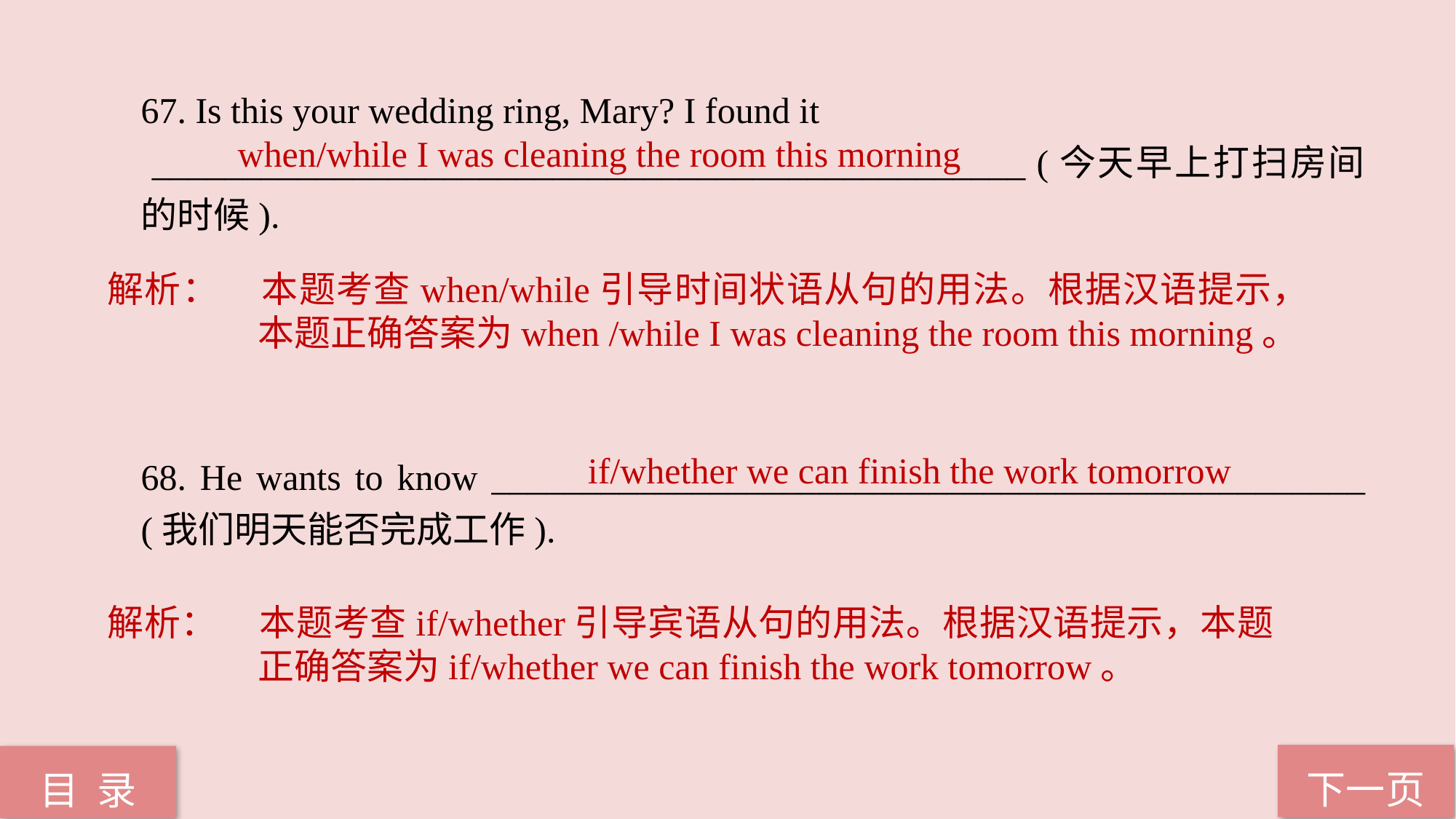

67. Is this your wedding ring, Mary? I found it
 ________________________________________________ (今天早上打扫房间的时候).

68. He wants to know ________________________________________________ (我们明天能否完成工作).
when/while I was cleaning the room this morning
解析：	本题考查when/while引导时间状语从句的用法。根据汉语提示，本题正确答案为when /while I was cleaning the room this morning。
if/whether we can finish the work tomorrow
解析：	本题考查if/whether引导宾语从句的用法。根据汉语提示，本题正确答案为if/whether we can finish the work tomorrow。